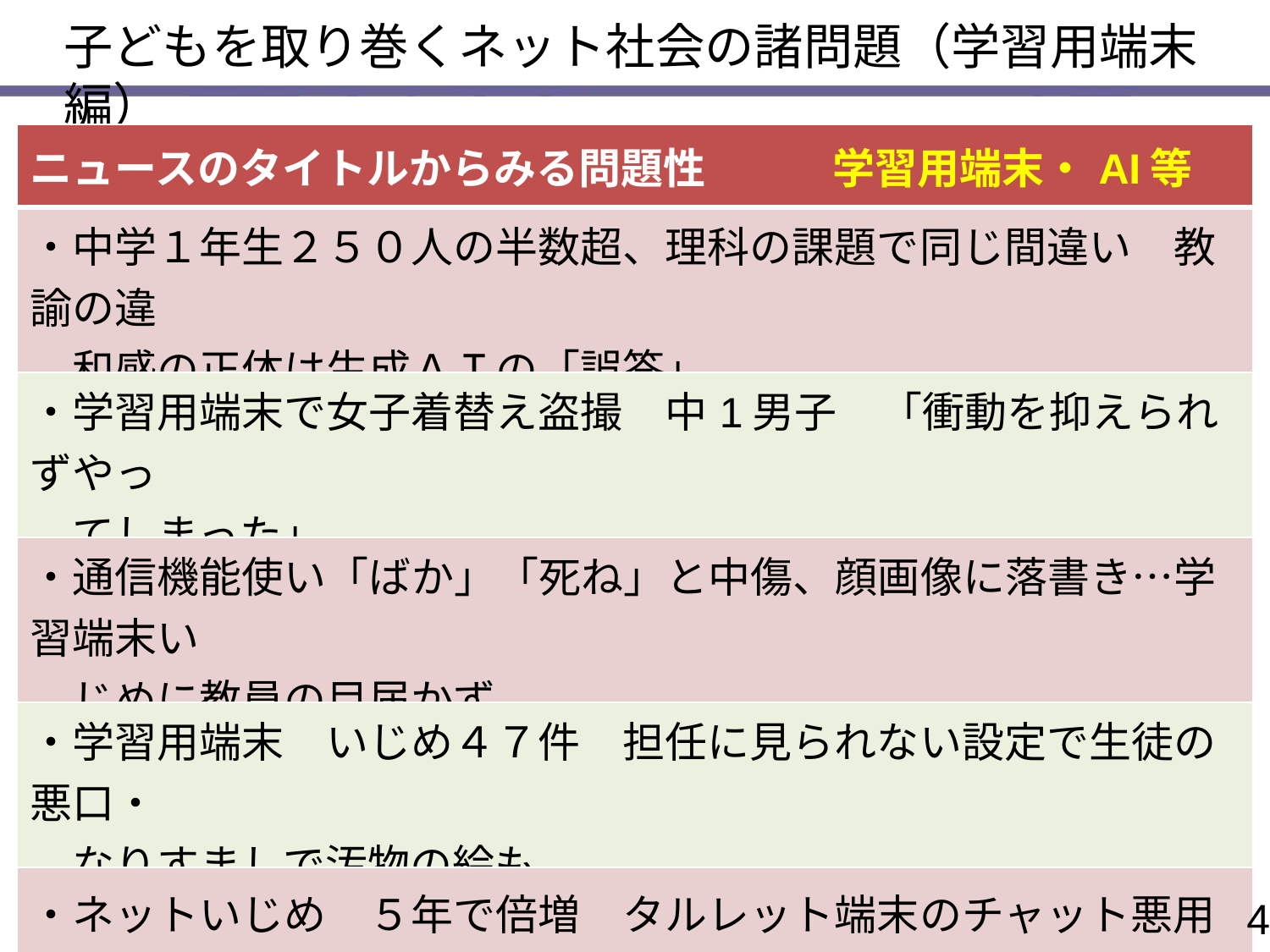

子どもを取り巻くネット社会の諸問題（学習用端末編）
| ニュースのタイトルからみる問題性　　　学習用端末・AI等 |
| --- |
| ・中学１年生２５０人の半数超、理科の課題で同じ間違い　教諭の違　 　和感の正体は生成ＡＩの「誤答」 |
| ・学習用端末で女子着替え盗撮　中1男子　「衝動を抑えられずやっ　 　てしまった」 |
| ・通信機能使い「ばか」「死ね」と中傷、顔画像に落書き…学習端末い　 　じめに教員の目届かず |
| ・学習用端末　いじめ４７件　担任に見られない設定で生徒の悪口・ 　なりすましで汚物の絵も |
| ・ネットいじめ　５年で倍増　タルレット端末のチャット悪用 |
| ・学校の１人１台タブレットで動画やゲーム　家庭でどう管理？ |
| ・小６自殺　遺書にいじめの記述「おもちゃじゃない」 |

4